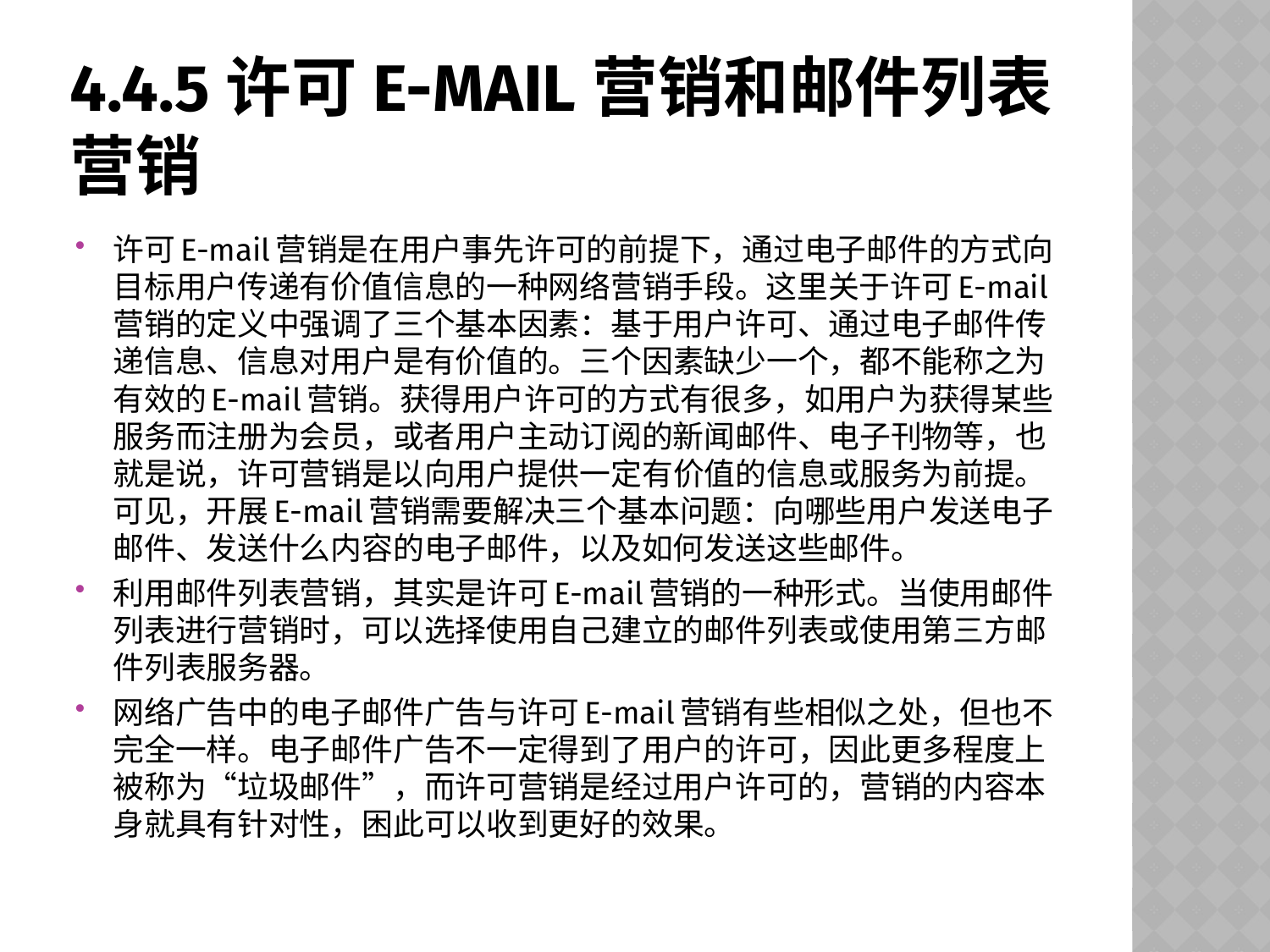

# 4.4.5许可E-mail营销和邮件列表营销
许可E-mail营销是在用户事先许可的前提下，通过电子邮件的方式向目标用户传递有价值信息的一种网络营销手段。这里关于许可E-mail营销的定义中强调了三个基本因素：基于用户许可、通过电子邮件传递信息、信息对用户是有价值的。三个因素缺少一个，都不能称之为有效的E-mail营销。获得用户许可的方式有很多，如用户为获得某些服务而注册为会员，或者用户主动订阅的新闻邮件、电子刊物等，也就是说，许可营销是以向用户提供一定有价值的信息或服务为前提。可见，开展E-mail营销需要解决三个基本问题：向哪些用户发送电子邮件、发送什么内容的电子邮件，以及如何发送这些邮件。
利用邮件列表营销，其实是许可E-mail营销的一种形式。当使用邮件列表进行营销时，可以选择使用自己建立的邮件列表或使用第三方邮件列表服务器。
网络广告中的电子邮件广告与许可E-mail营销有些相似之处，但也不完全一样。电子邮件广告不一定得到了用户的许可，因此更多程度上被称为“垃圾邮件”，而许可营销是经过用户许可的，营销的内容本身就具有针对性，困此可以收到更好的效果。